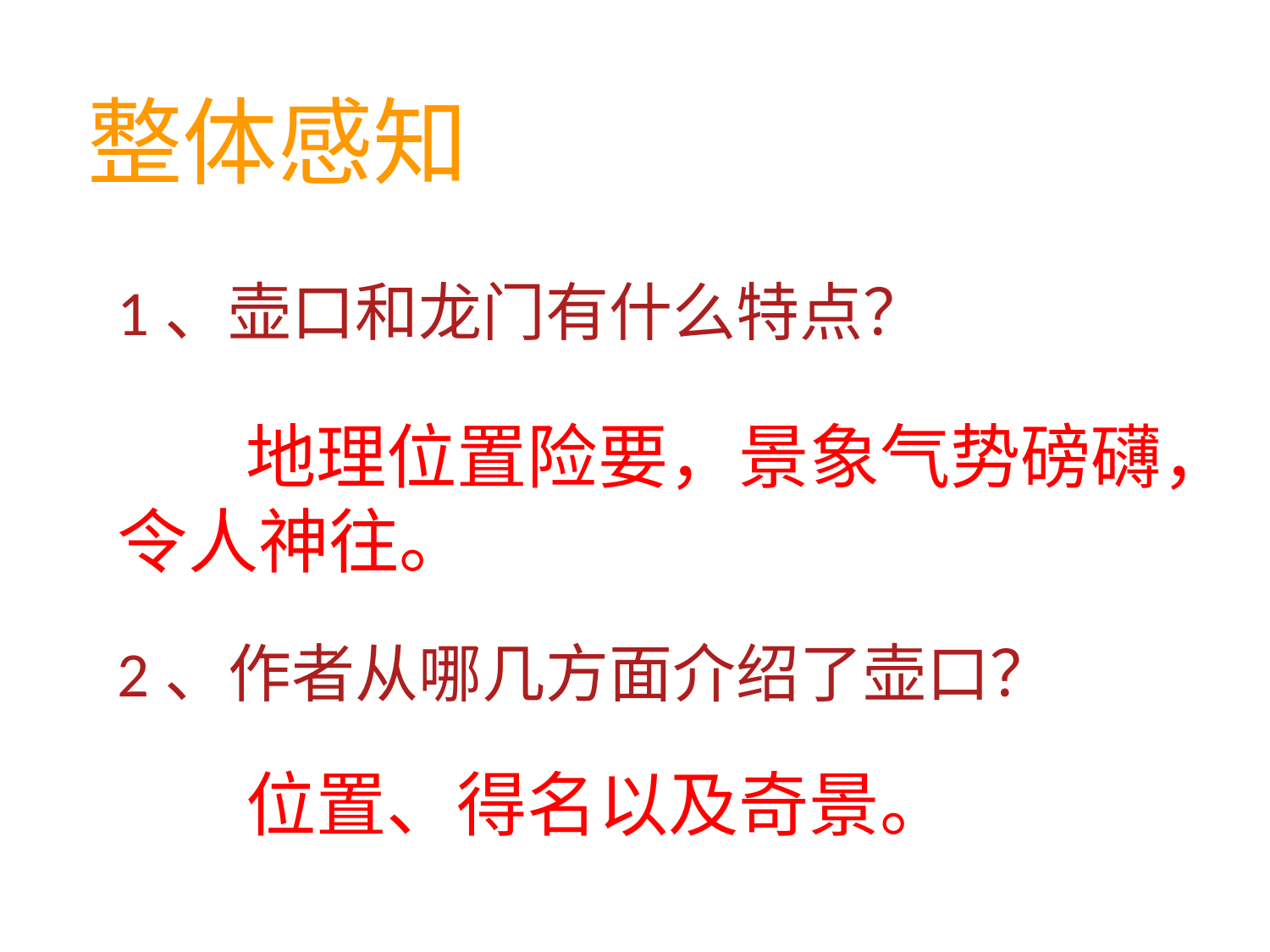

整体感知
1、壶口和龙门有什么特点？
       地理位置险要，景象气势磅礴，令人神往。
2、作者从哪几方面介绍了壶口？
       位置、得名以及奇景。